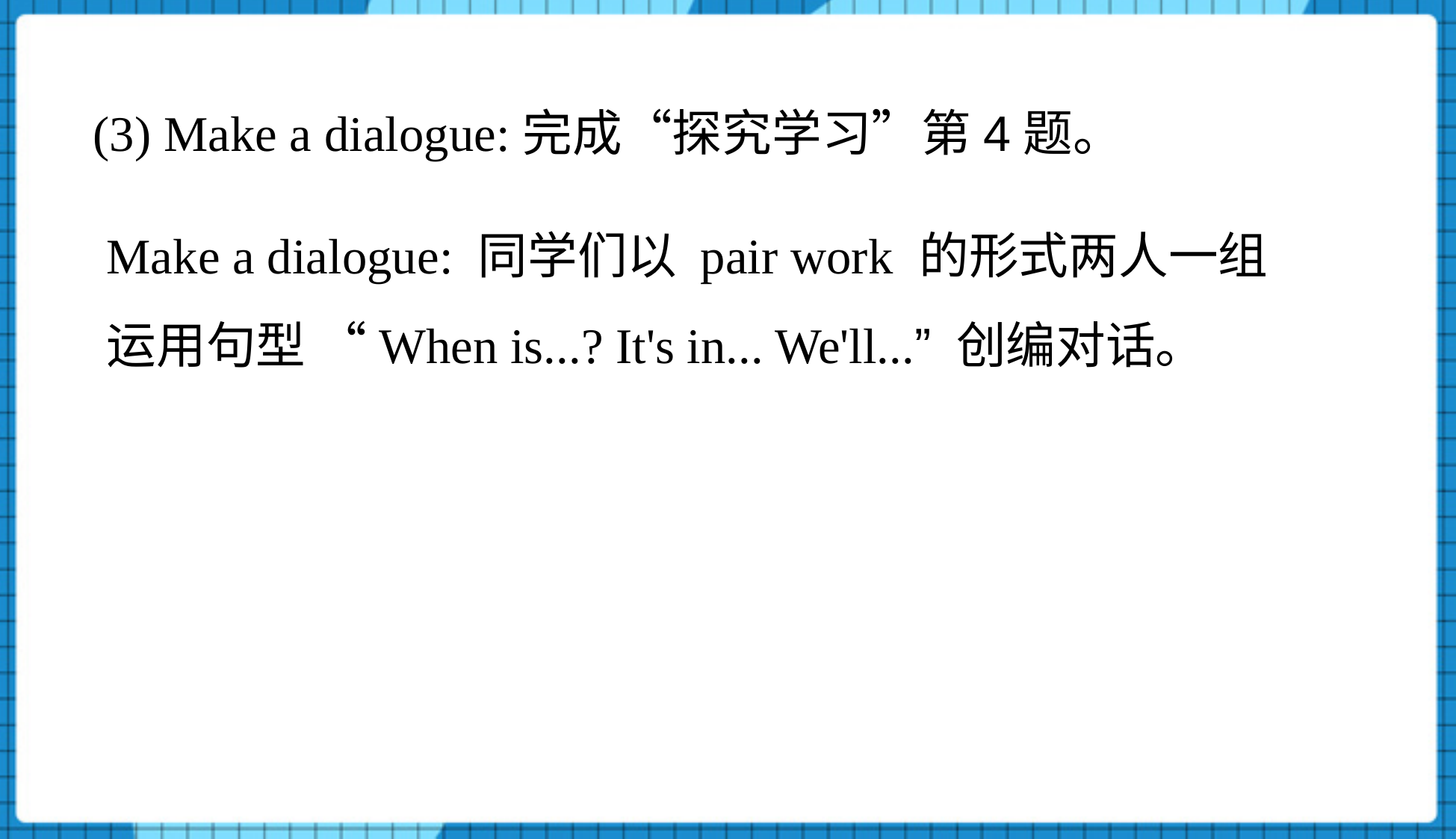

(3) Make a dialogue:完成“探究学习”第4题。
Make a dialogue: 同学们以 pair work 的形式两人一组运用句型 “When is...? It's in... We'll...” 创编对话。